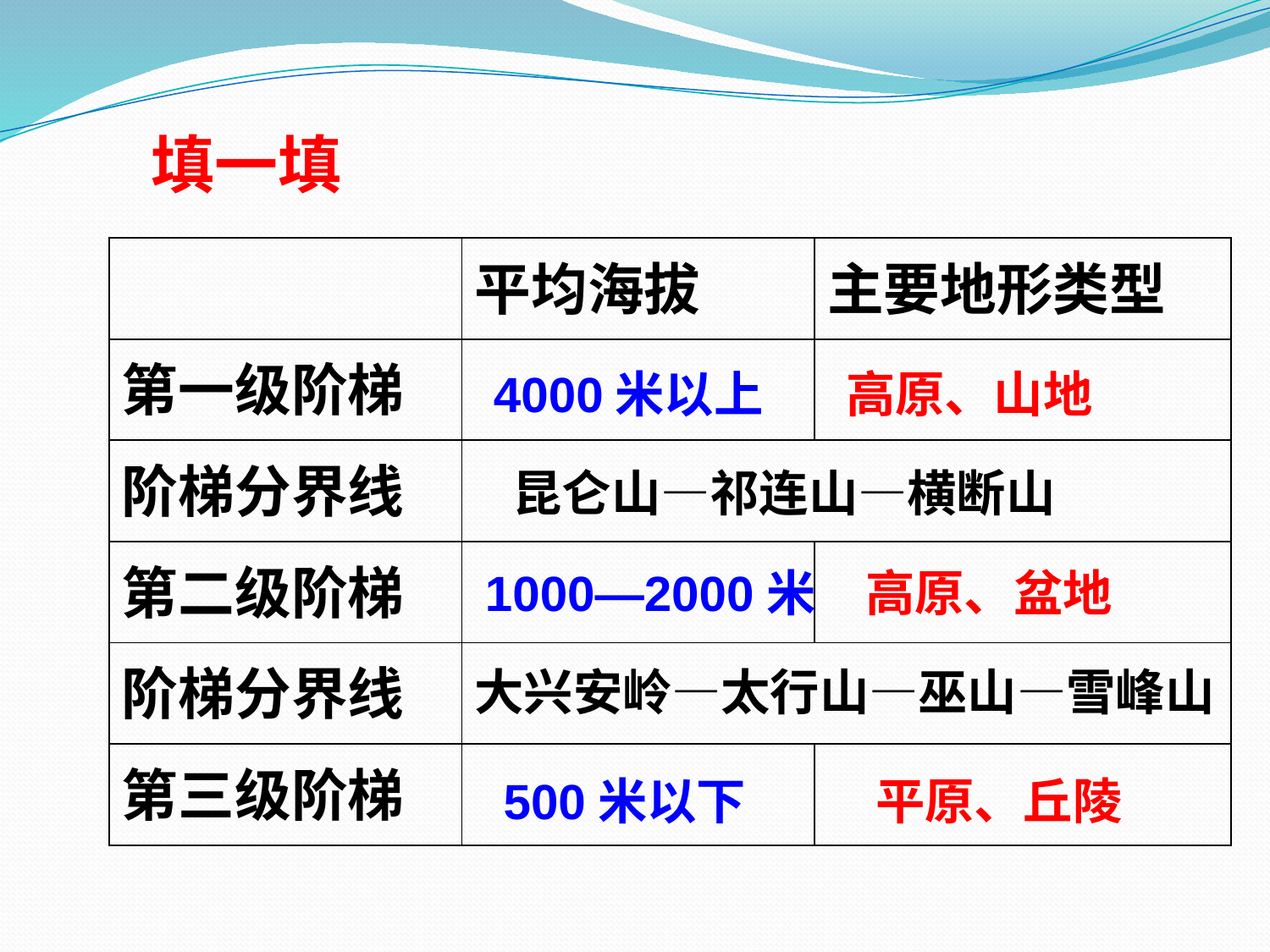

填一填
|  | 平均海拔 | 主要地形类型 |
| --- | --- | --- |
| 第一级阶梯 |  |  |
| 阶梯分界线 |  |  |
| 第二级阶梯 |  |  |
| 阶梯分界线 |  |  |
| 第三级阶梯 |  |  |
4000米以上
高原、山地
昆仑山—祁连山—横断山
1000—2000米
高原、盆地
大兴安岭—太行山—巫山—雪峰山
500米以下
平原、丘陵